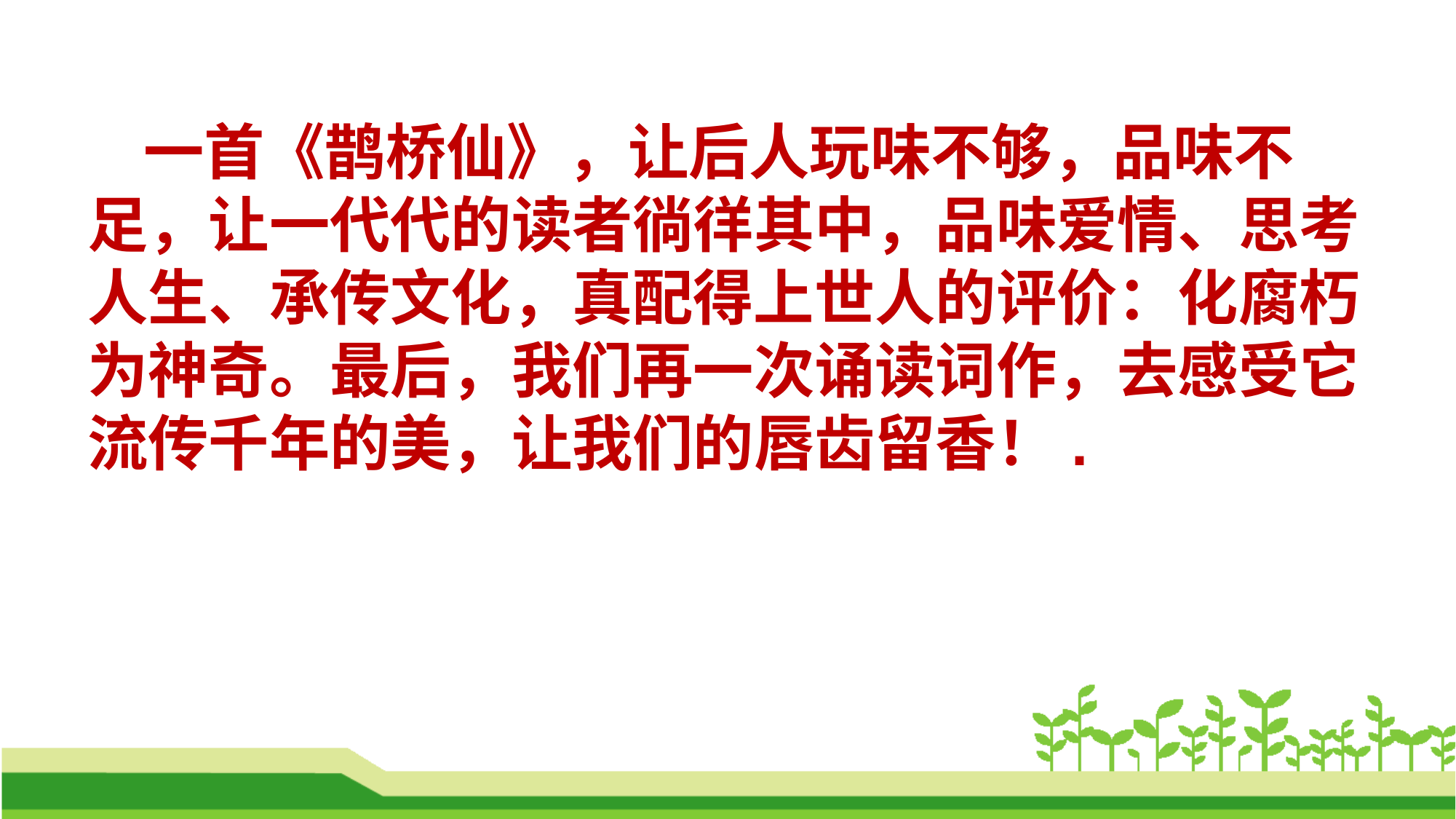

一首《鹊桥仙》，让后人玩味不够，品味不足，让一代代的读者徜徉其中，品味爱情、思考人生、承传文化，真配得上世人的评价：化腐朽为神奇。最后，我们再一次诵读词作，去感受它流传千年的美，让我们的唇齿留香！.